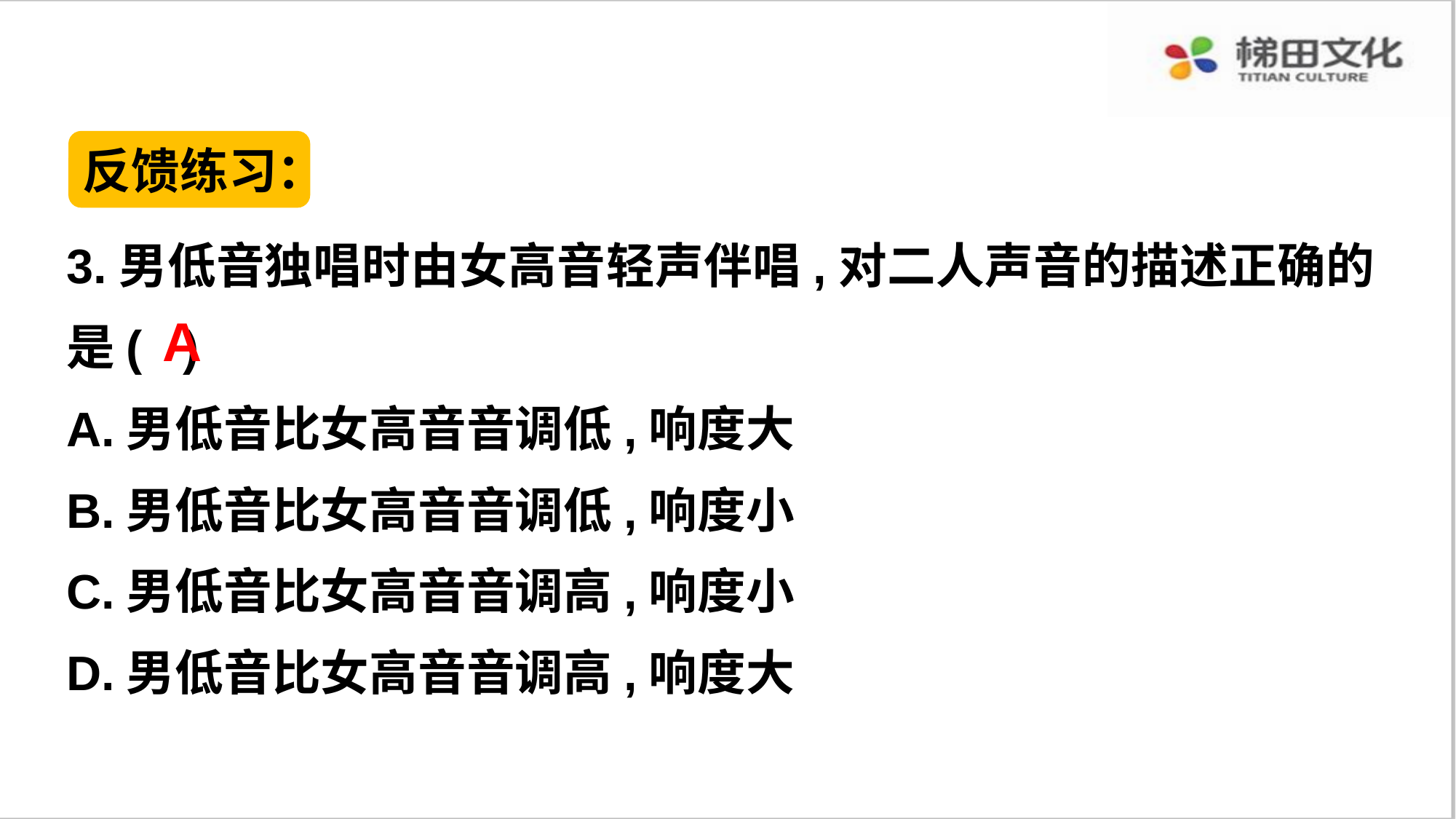

反馈练习：
3.男低音独唱时由女高音轻声伴唱,对二人声音的描述正确的是(   )
A.男低音比女高音音调低,响度大
B.男低音比女高音音调低,响度小
C.男低音比女高音音调高,响度小
D.男低音比女高音音调高,响度大
A